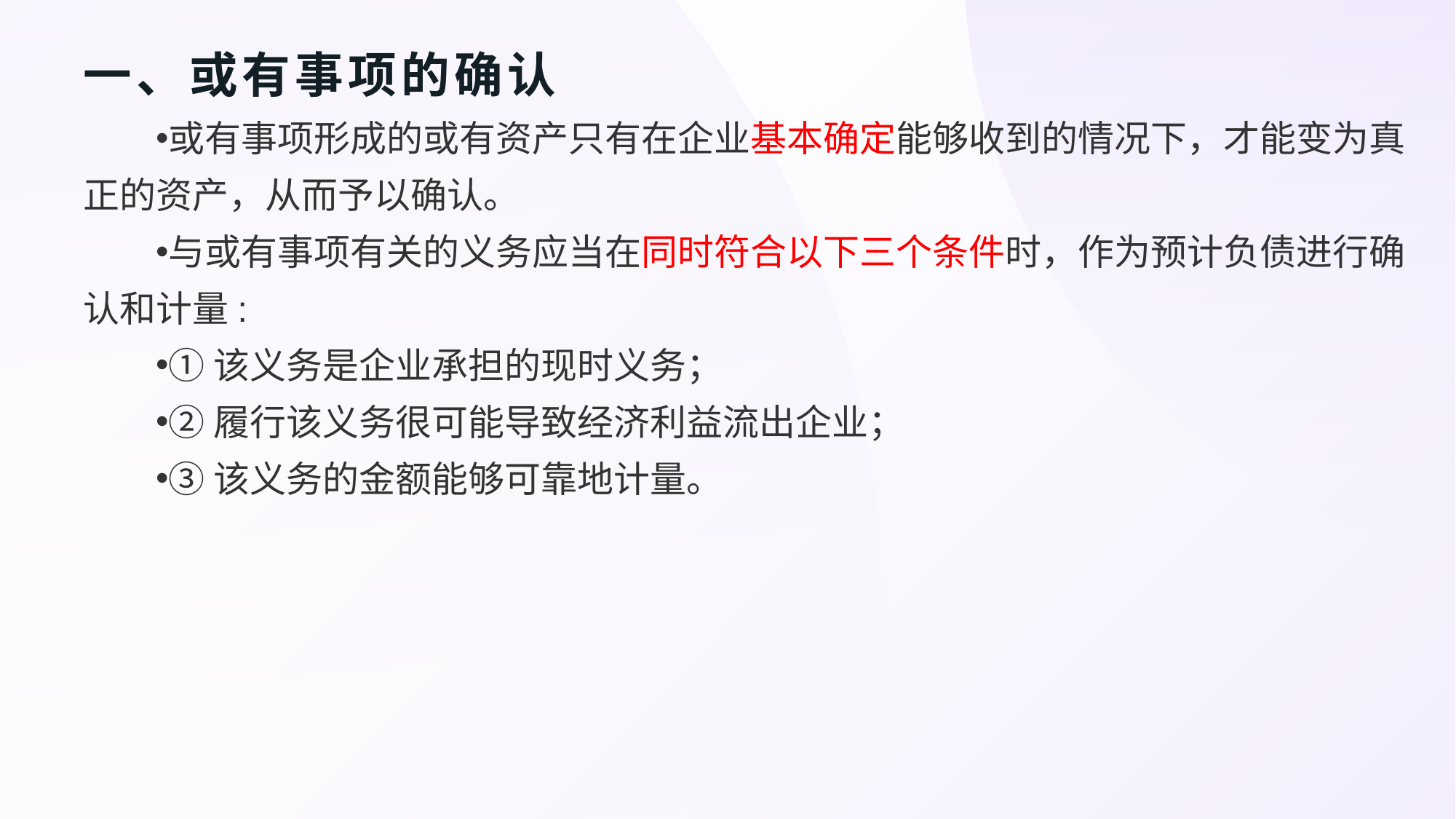

# 一、或有事项的确认
或有事项形成的或有资产只有在企业基本确定能够收到的情况下，才能变为真正的资产，从而予以确认。
与或有事项有关的义务应当在同时符合以下三个条件时，作为预计负债进行确认和计量:
①该义务是企业承担的现时义务；
②履行该义务很可能导致经济利益流出企业；
③该义务的金额能够可靠地计量。